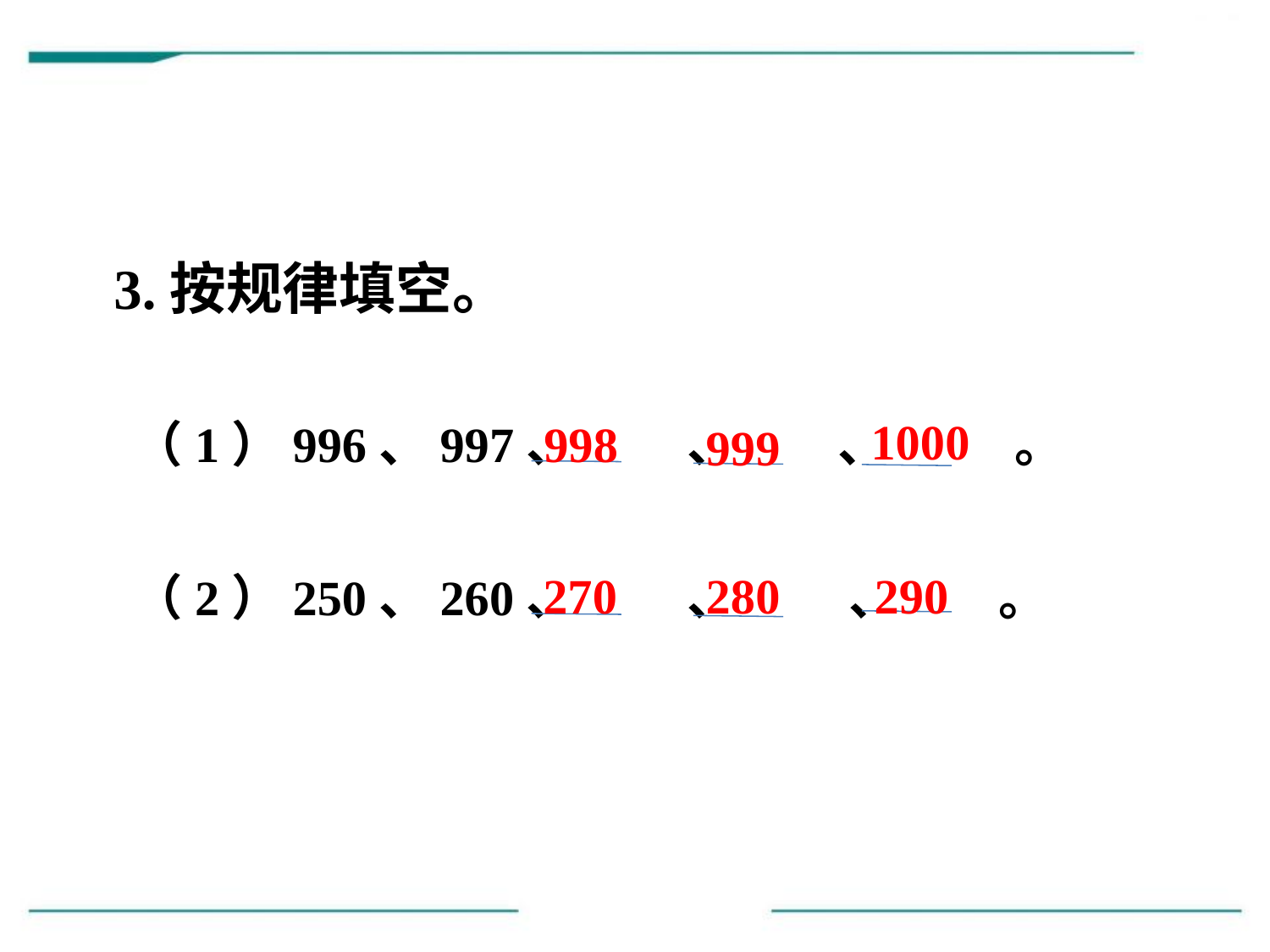

3.按规律填空。
1000
（1）996、997、          、         、　       。
998
999
270
280
290
（2）250、260、          、          、         。